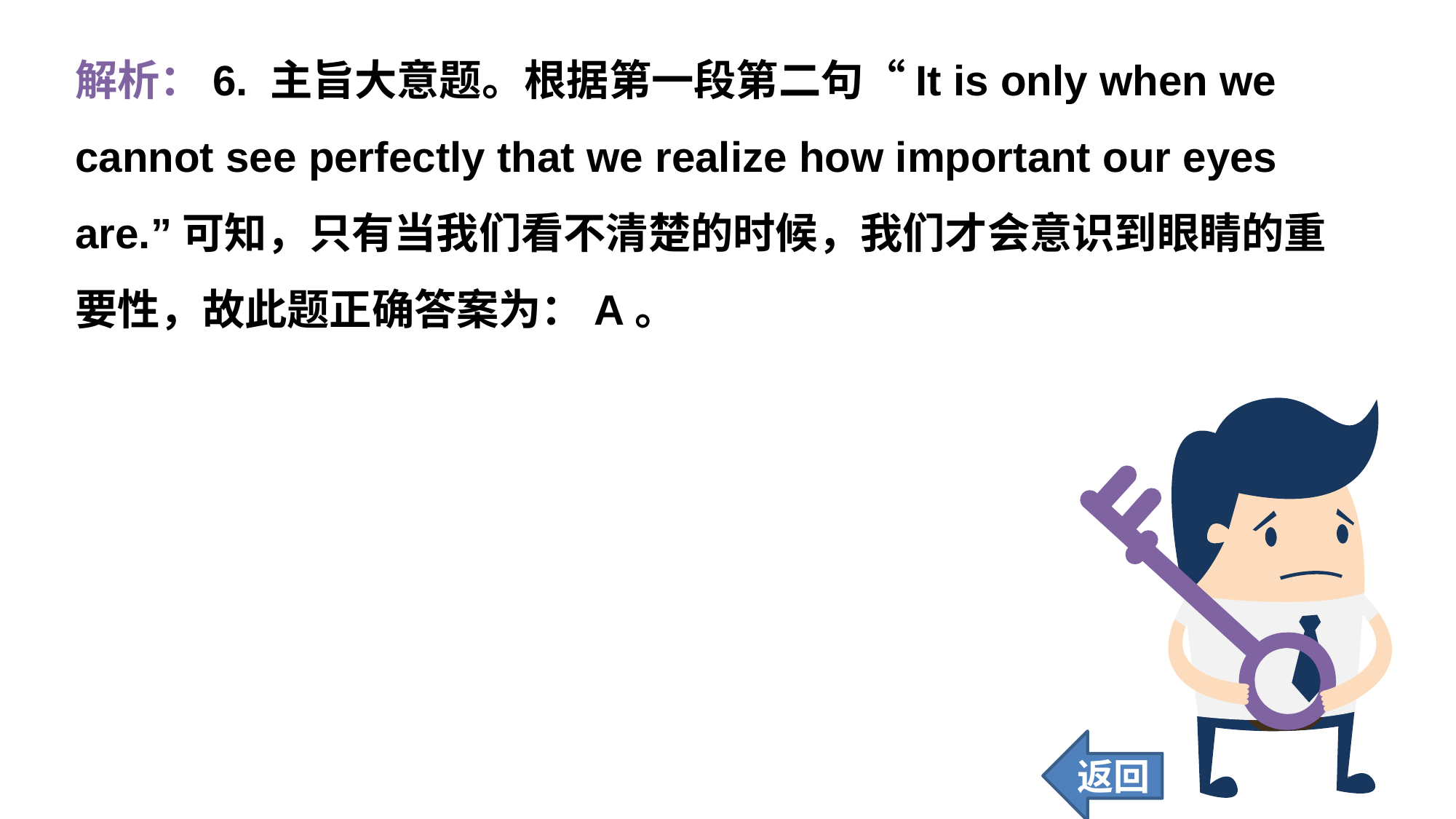

解析：6. 主旨大意题。根据第一段第二句“It is only when we cannot see perfectly that we realize how important our eyes are.”可知，只有当我们看不清楚的时候，我们才会意识到眼睛的重要性，故此题正确答案为：A。

返回
148